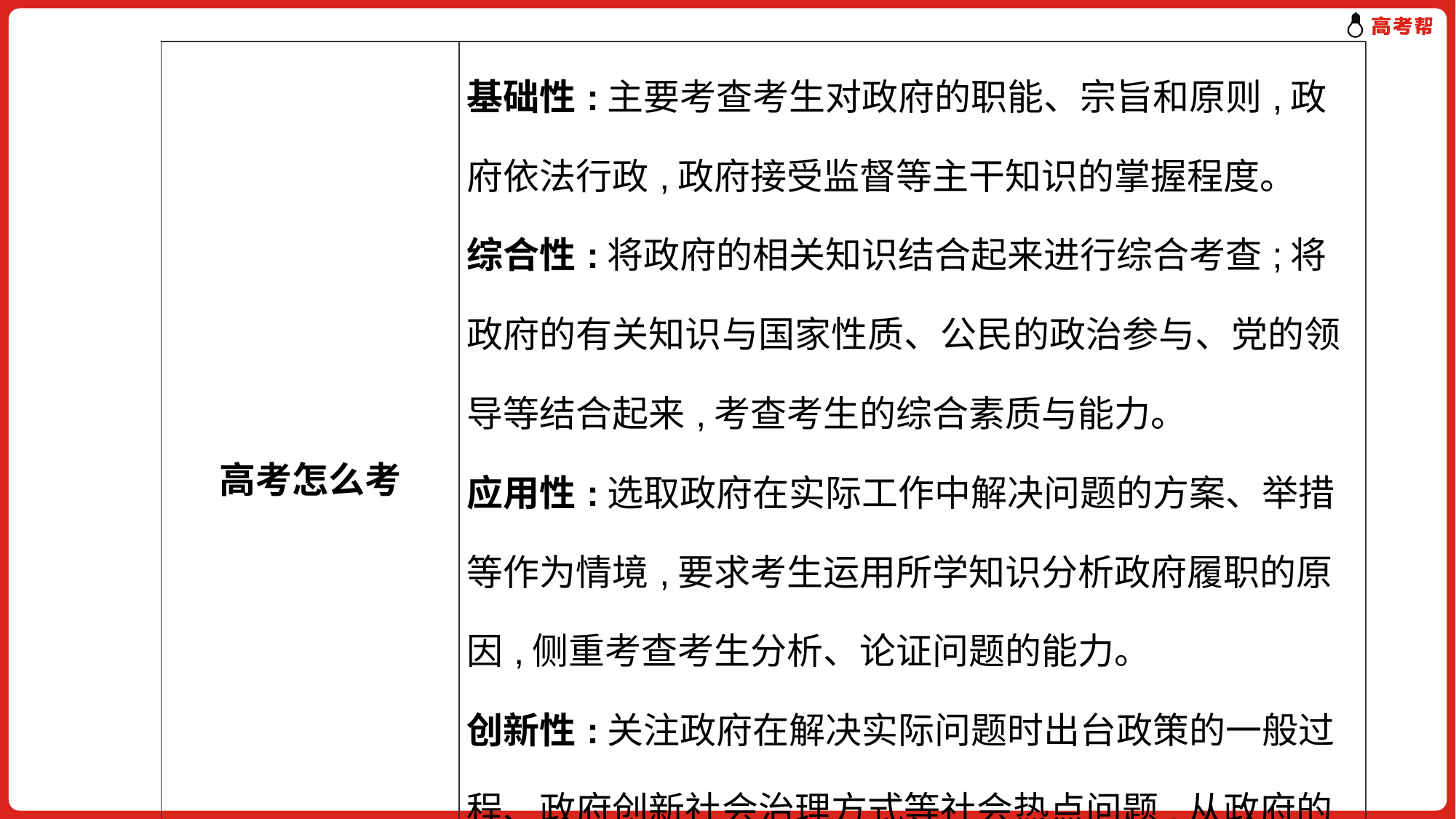

| 高考怎么考 | 基础性:主要考查考生对政府的职能、宗旨和原则,政府依法行政,政府接受监督等主干知识的掌握程度。 综合性:将政府的相关知识结合起来进行综合考查;将政府的有关知识与国家性质、公民的政治参与、党的领导等结合起来,考查考生的综合素质与能力。 应用性:选取政府在实际工作中解决问题的方案、举措等作为情境,要求考生运用所学知识分析政府履职的原因,侧重考查考生分析、论证问题的能力。 创新性:关注政府在解决实际问题时出台政策的一般过程、政府创新社会治理方式等社会热点问题,从政府的职能、决策、接受监督等角度进行分析。 |
| --- | --- |